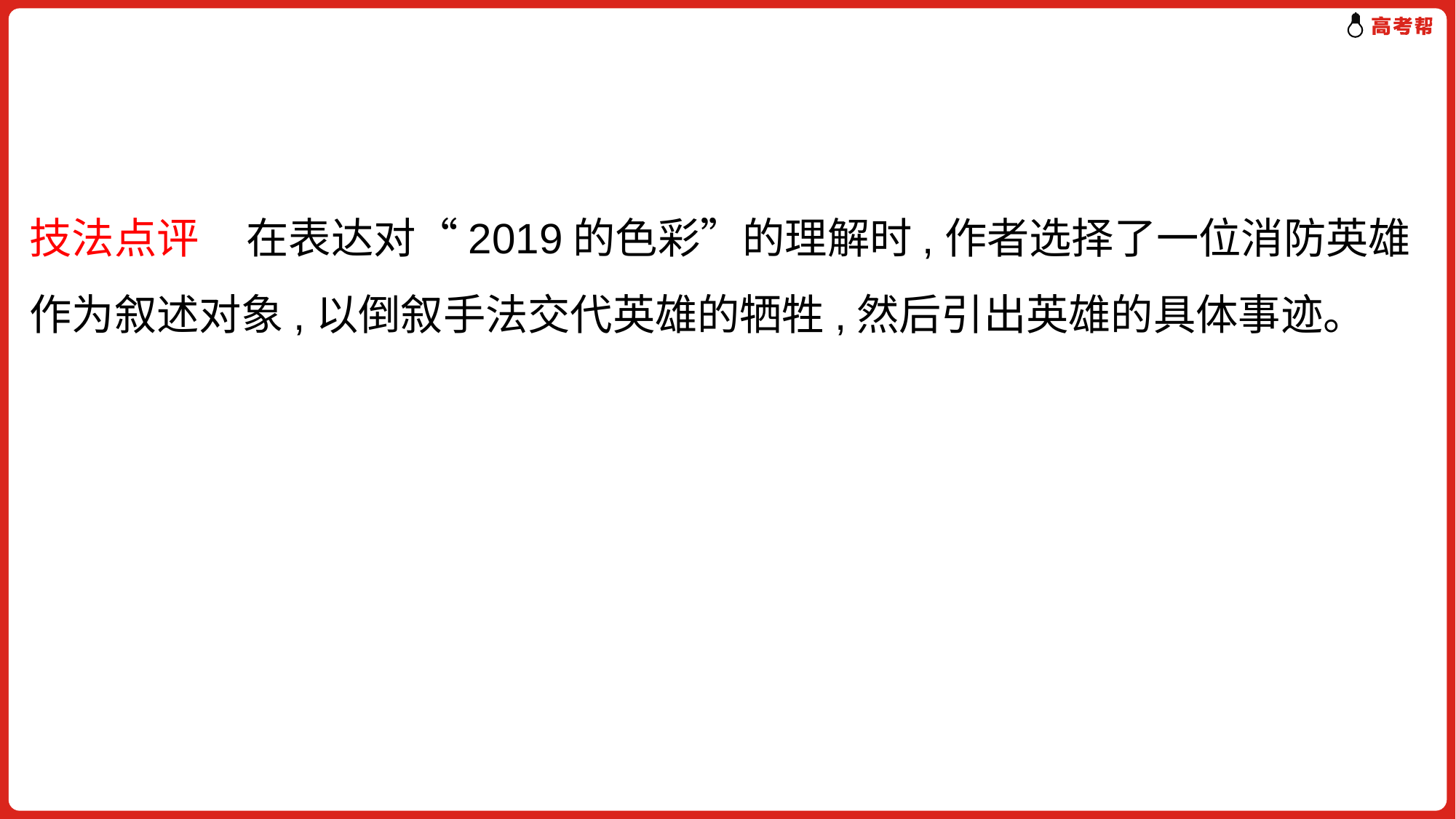

技法点评     在表达对“2019的色彩”的理解时,作者选择了一位消防英雄作为叙述对象,以倒叙手法交代英雄的牺牲,然后引出英雄的具体事迹。